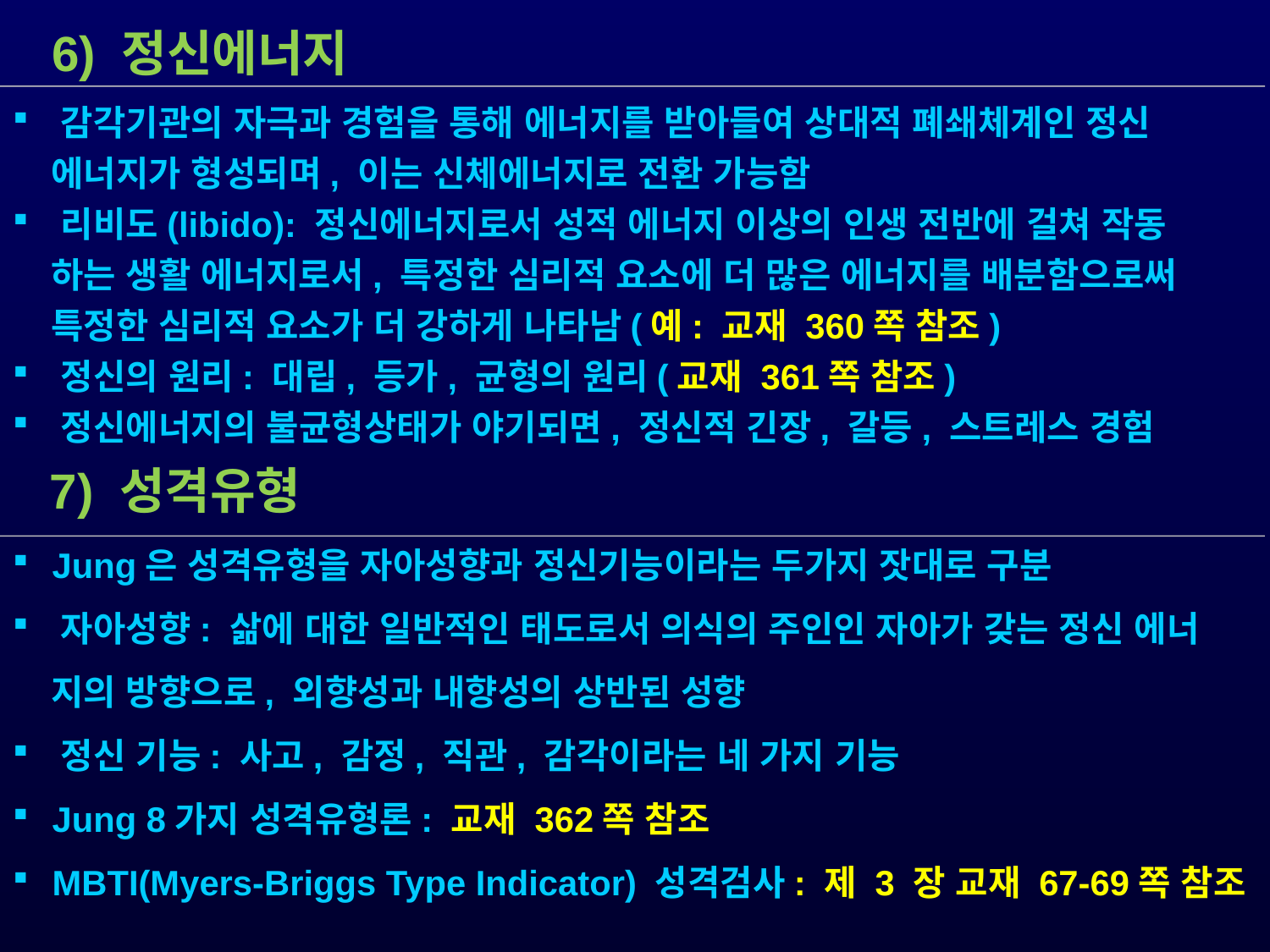

6) 정신에너지
 감각기관의 자극과 경험을 통해 에너지를 받아들여 상대적 폐쇄체계인 정신
   에너지가 형성되며, 이는 신체에너지로 전환 가능함
 리비도(libido): 정신에너지로서 성적 에너지 이상의 인생 전반에 걸쳐 작동
   하는 생활 에너지로서, 특정한 심리적 요소에 더 많은 에너지를 배분함으로써
   특정한 심리적 요소가 더 강하게 나타남(예: 교재 360쪽 참조)
 정신의 원리: 대립, 등가, 균형의 원리(교재 361쪽 참조)
 정신에너지의 불균형상태가 야기되면, 정신적 긴장, 갈등, 스트레스 경험

  7) 성격유형
 Jung은 성격유형을 자아성향과 정신기능이라는 두가지 잣대로 구분
 자아성향: 삶에 대한 일반적인 태도로서 의식의 주인인 자아가 갖는 정신 에너
   지의 방향으로, 외향성과 내향성의 상반된 성향
 정신 기능: 사고, 감정, 직관, 감각이라는 네 가지 기능
 Jung 8가지 성격유형론: 교재 362쪽 참조
 MBTI(Myers-Briggs Type Indicator) 성격검사: 제 3 장 교재 67-69쪽 참조